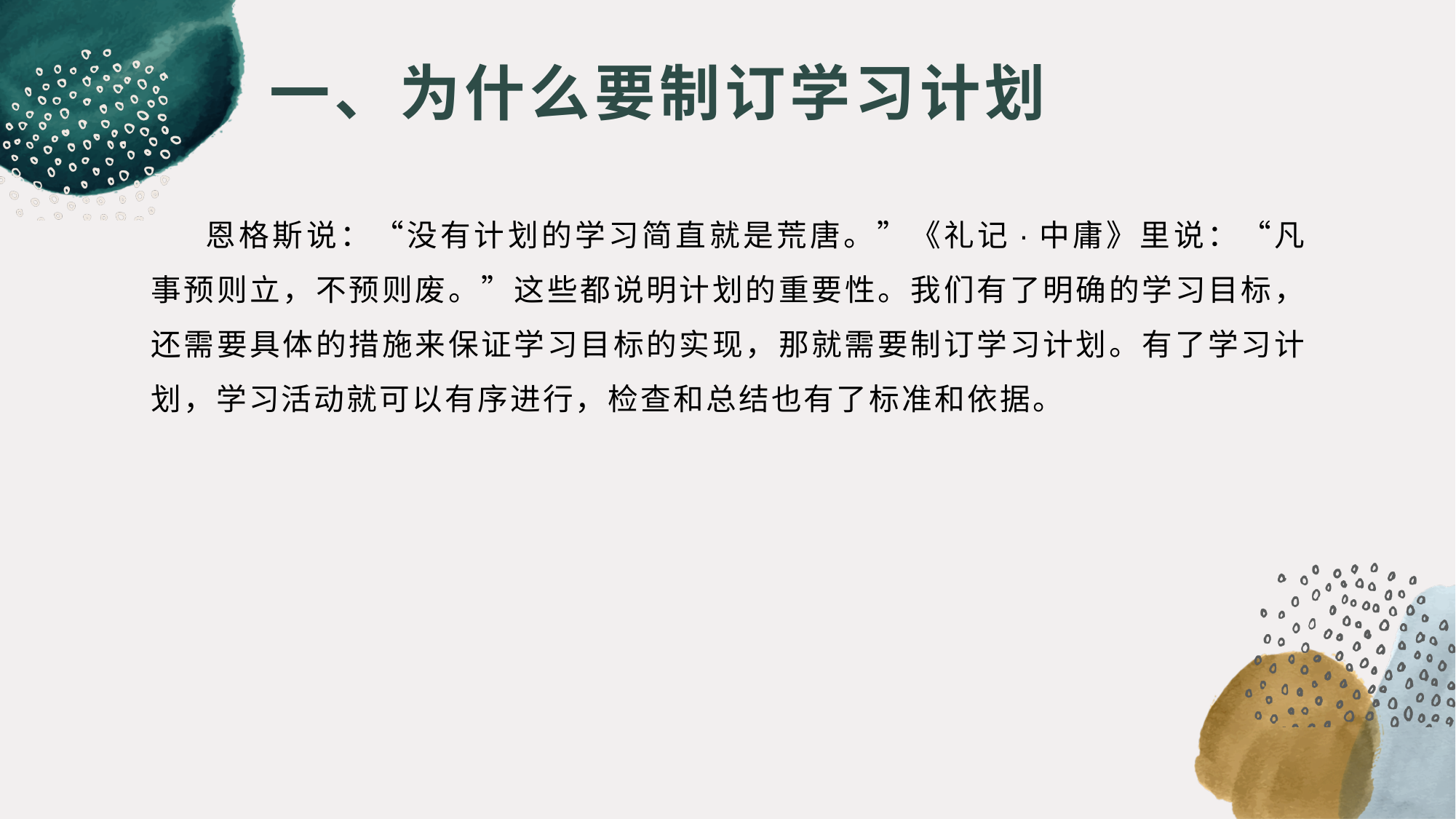

# 一、为什么要制订学习计划
恩格斯说：“没有计划的学习简直就是荒唐。”《礼记·中庸》里说：“凡事预则立，不预则废。”这些都说明计划的重要性。我们有了明确的学习目标，还需要具体的措施来保证学习目标的实现，那就需要制订学习计划。有了学习计划，学习活动就可以有序进行，检查和总结也有了标准和依据。